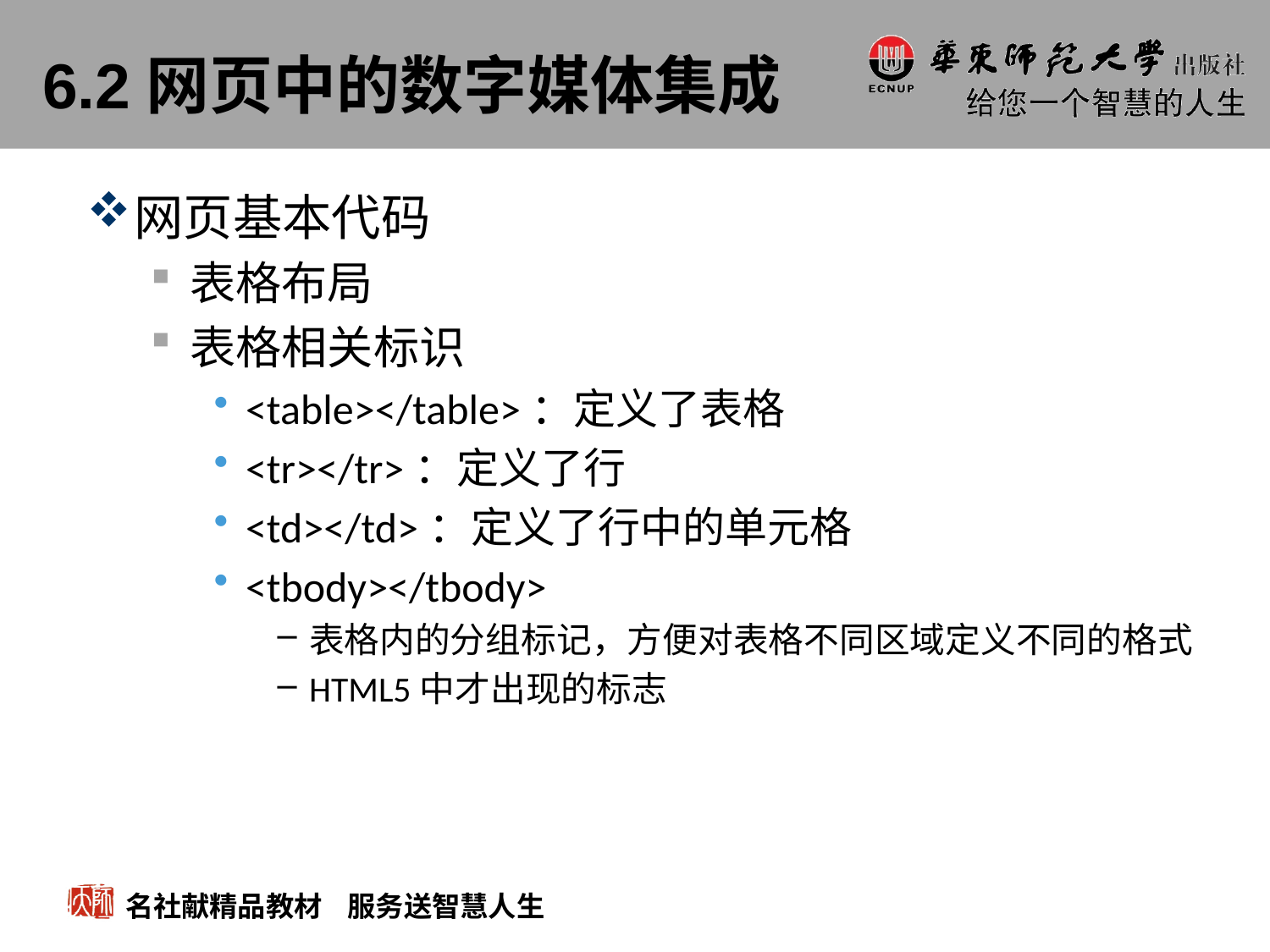

# 6.2网页中的数字媒体集成
网页基本代码
表格布局
表格相关标识
<table></table>：定义了表格
<tr></tr>：定义了行
<td></td>：定义了行中的单元格
<tbody></tbody>
表格内的分组标记，方便对表格不同区域定义不同的格式
HTML5中才出现的标志